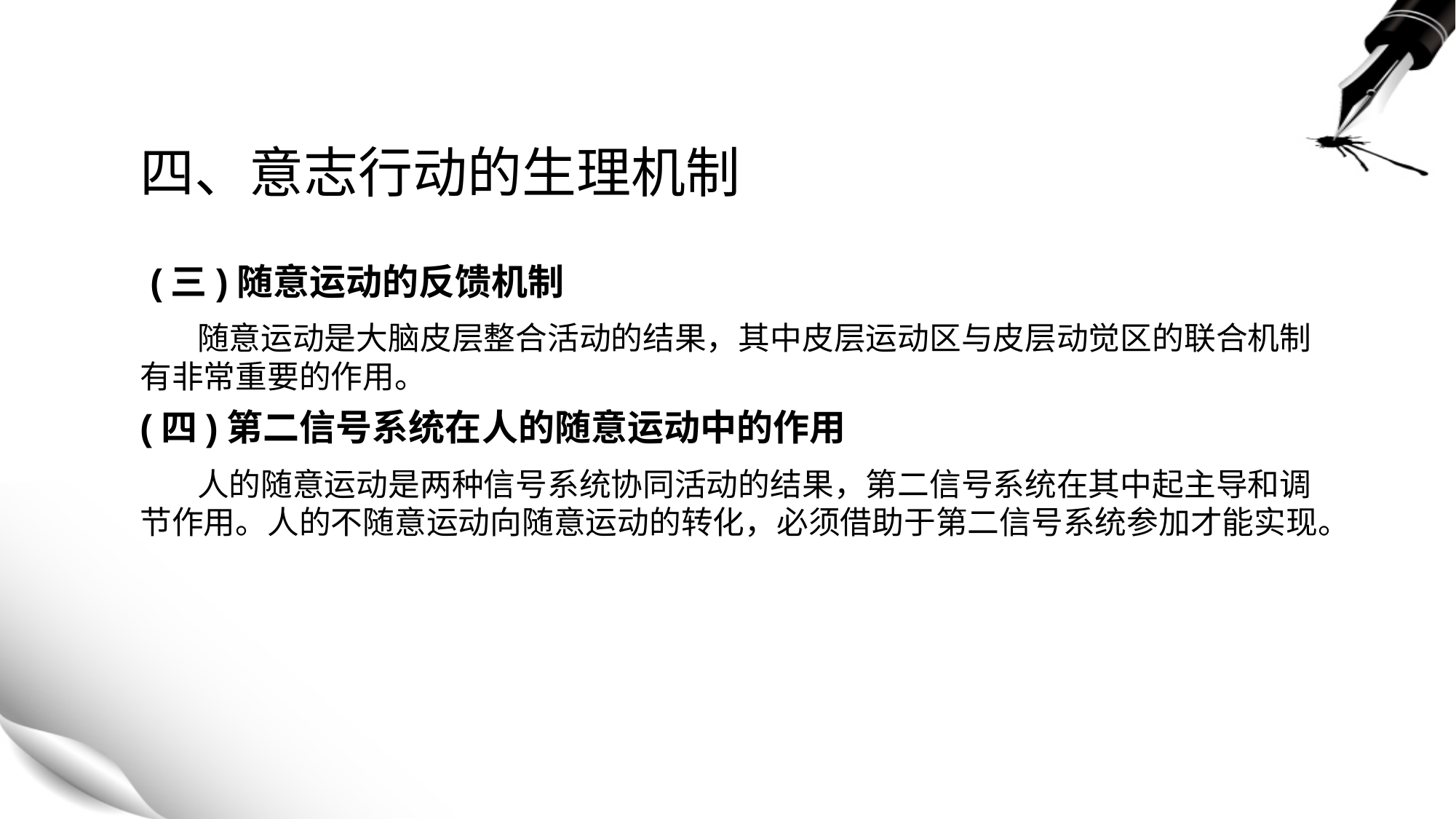

# 四、意志行动的生理机制
 (三)随意运动的反馈机制
       随意运动是大脑皮层整合活动的结果，其中皮层运动区与皮层动觉区的联合机制有非常重要的作用。
(四)第二信号系统在人的随意运动中的作用
       人的随意运动是两种信号系统协同活动的结果，第二信号系统在其中起主导和调节作用。人的不随意运动向随意运动的转化，必须借助于第二信号系统参加才能实现。